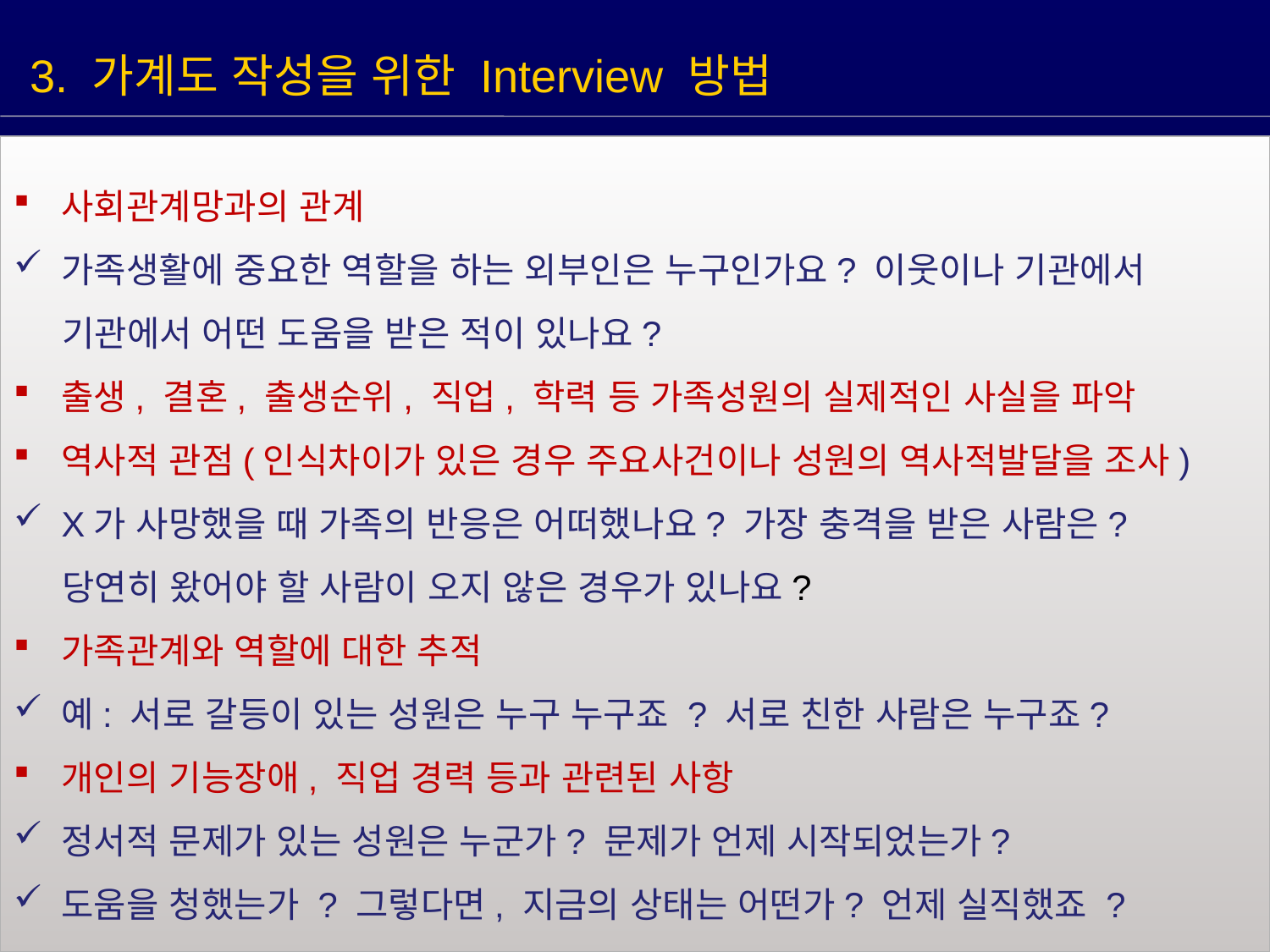

3. 가계도 작성을 위한 Interview 방법

사회관계망과의 관계
가족생활에 중요한 역할을 하는 외부인은 누구인가요? 이웃이나 기관에서
    기관에서 어떤 도움을 받은 적이 있나요?
출생, 결혼, 출생순위, 직업, 학력 등 가족성원의 실제적인 사실을 파악
역사적 관점(인식차이가 있은 경우 주요사건이나 성원의 역사적발달을 조사)
X가 사망했을 때 가족의 반응은 어떠했나요? 가장 충격을 받은 사람은?
    당연히 왔어야 할 사람이 오지 않은 경우가 있나요?
가족관계와 역할에 대한 추적
예: 서로 갈등이 있는 성원은 누구 누구죠 ? 서로 친한 사람은 누구죠?
개인의 기능장애, 직업 경력 등과 관련된 사항
정서적 문제가 있는 성원은 누군가? 문제가 언제 시작되었는가?
도움을 청했는가 ? 그렇다면, 지금의 상태는 어떤가? 언제 실직했죠 ?